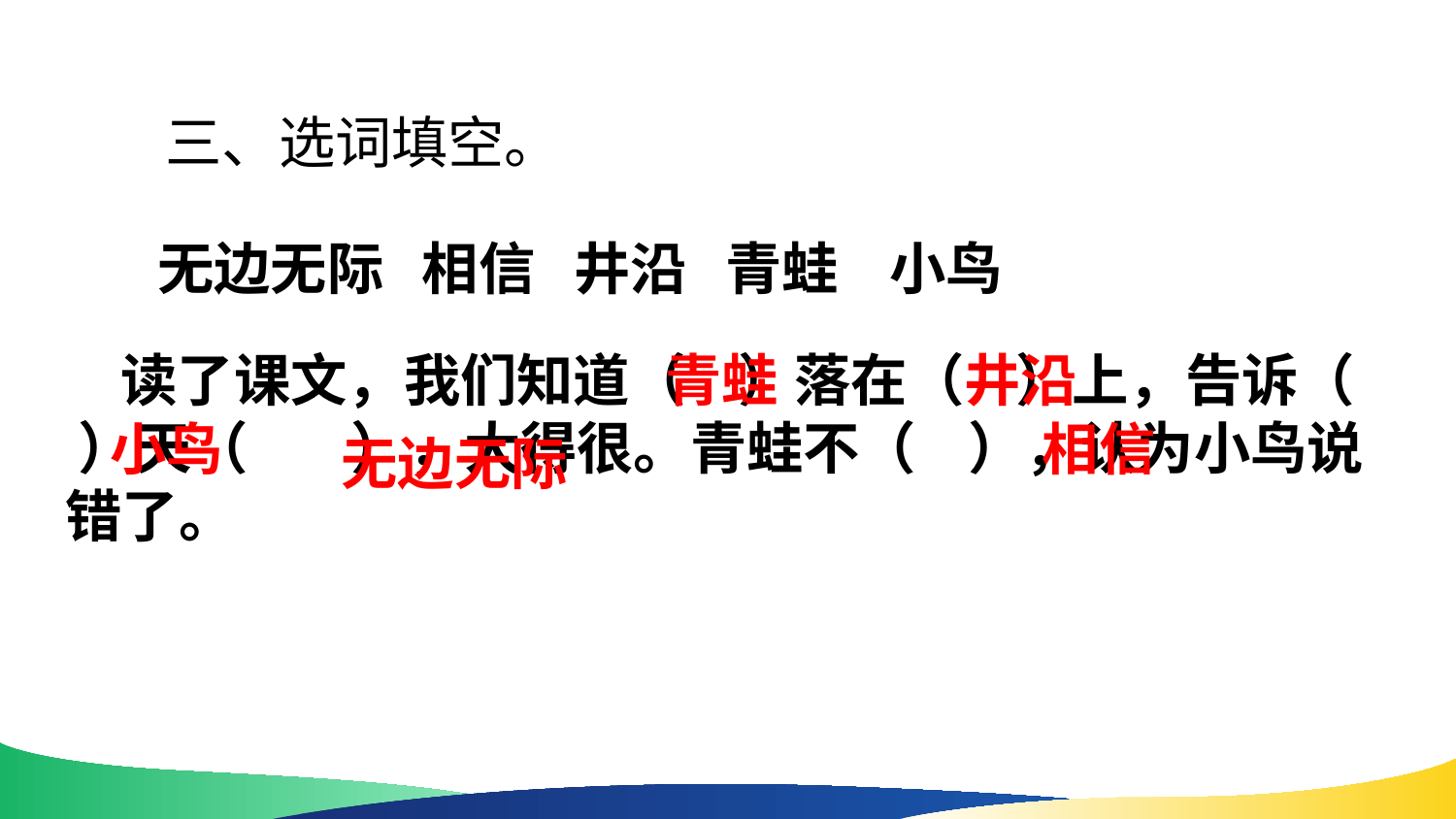

三、选词填空。
无边无际   相信   井沿   青蛙    小鸟
    读了课文，我们知道（    ）落在（    ）上，告诉（    ）天（        ），大得很。青蛙不（    ），认为小鸟说错了。
井沿
青蛙
小鸟
相信
无边无际